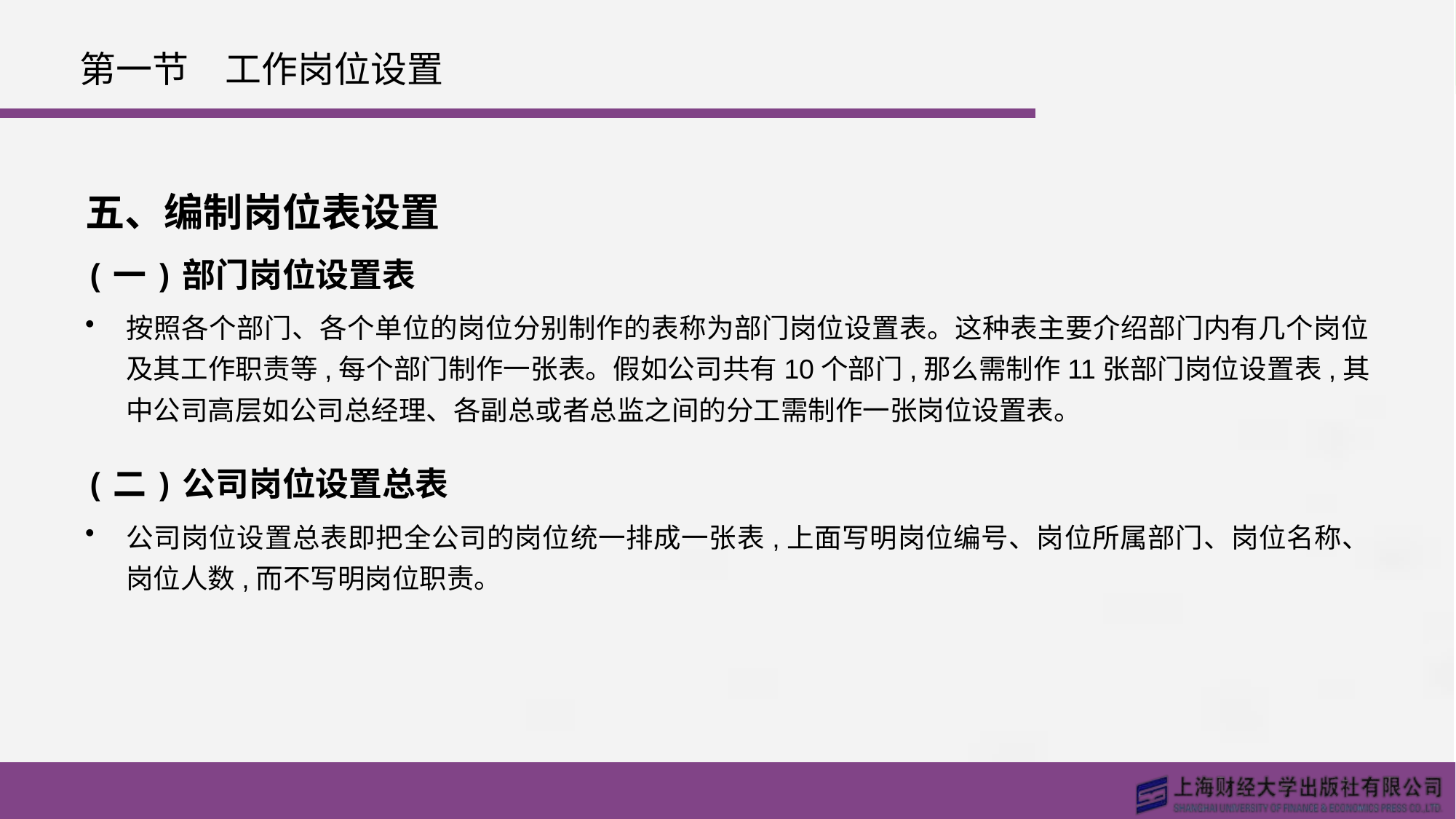

# 第一节　工作岗位设置
五、编制岗位表设置
(一)部门岗位设置表
按照各个部门、各个单位的岗位分别制作的表称为部门岗位设置表。这种表主要介绍部门内有几个岗位及其工作职责等,每个部门制作一张表。假如公司共有10个部门,那么需制作11张部门岗位设置表,其中公司高层如公司总经理、各副总或者总监之间的分工需制作一张岗位设置表。
(二)公司岗位设置总表
公司岗位设置总表即把全公司的岗位统一排成一张表,上面写明岗位编号、岗位所属部门、岗位名称、岗位人数,而不写明岗位职责。